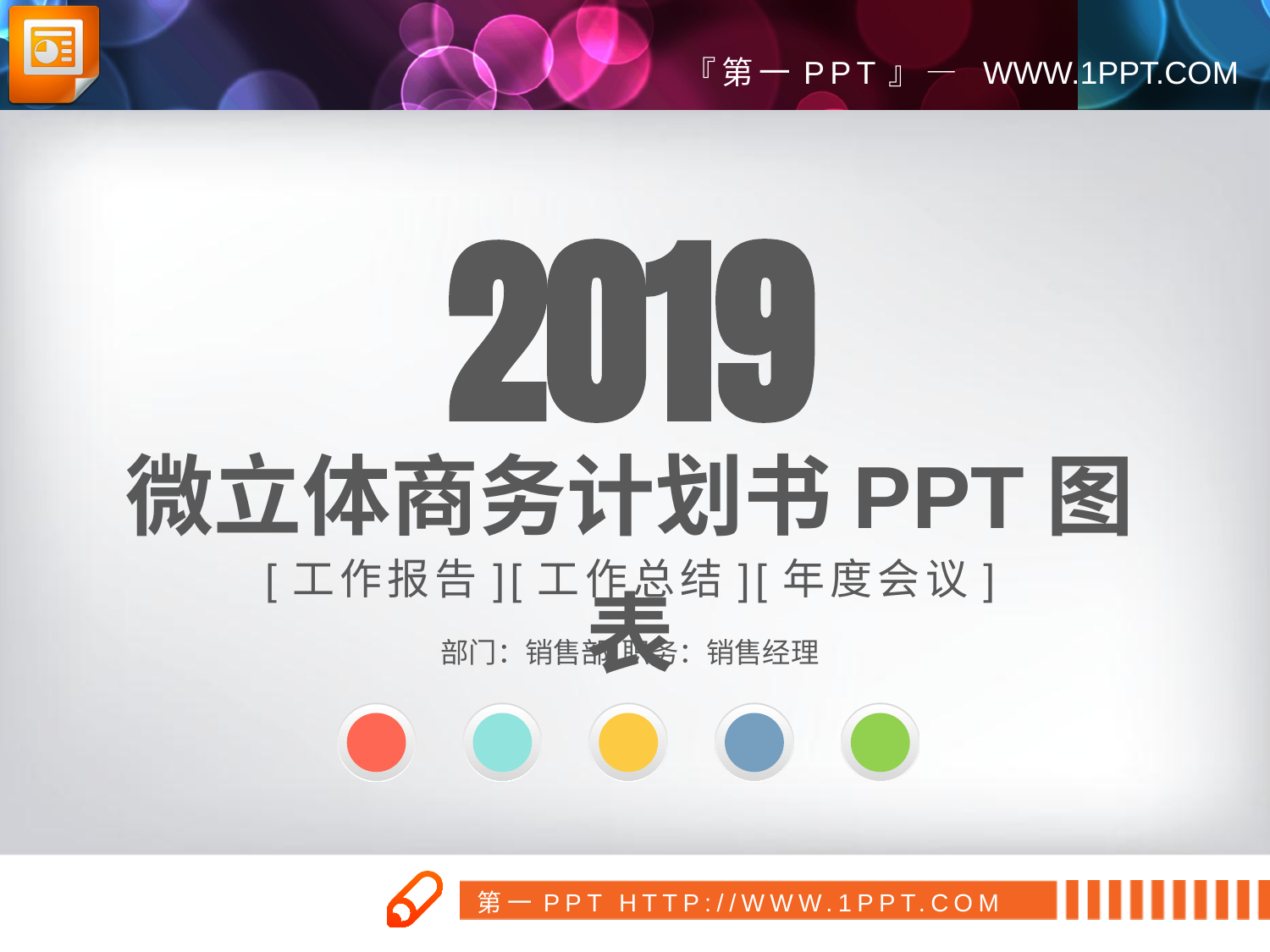

2019
微立体商务计划书PPT图表
[工作报告][工作总结][年度会议]
部门：销售部  职务：销售经理